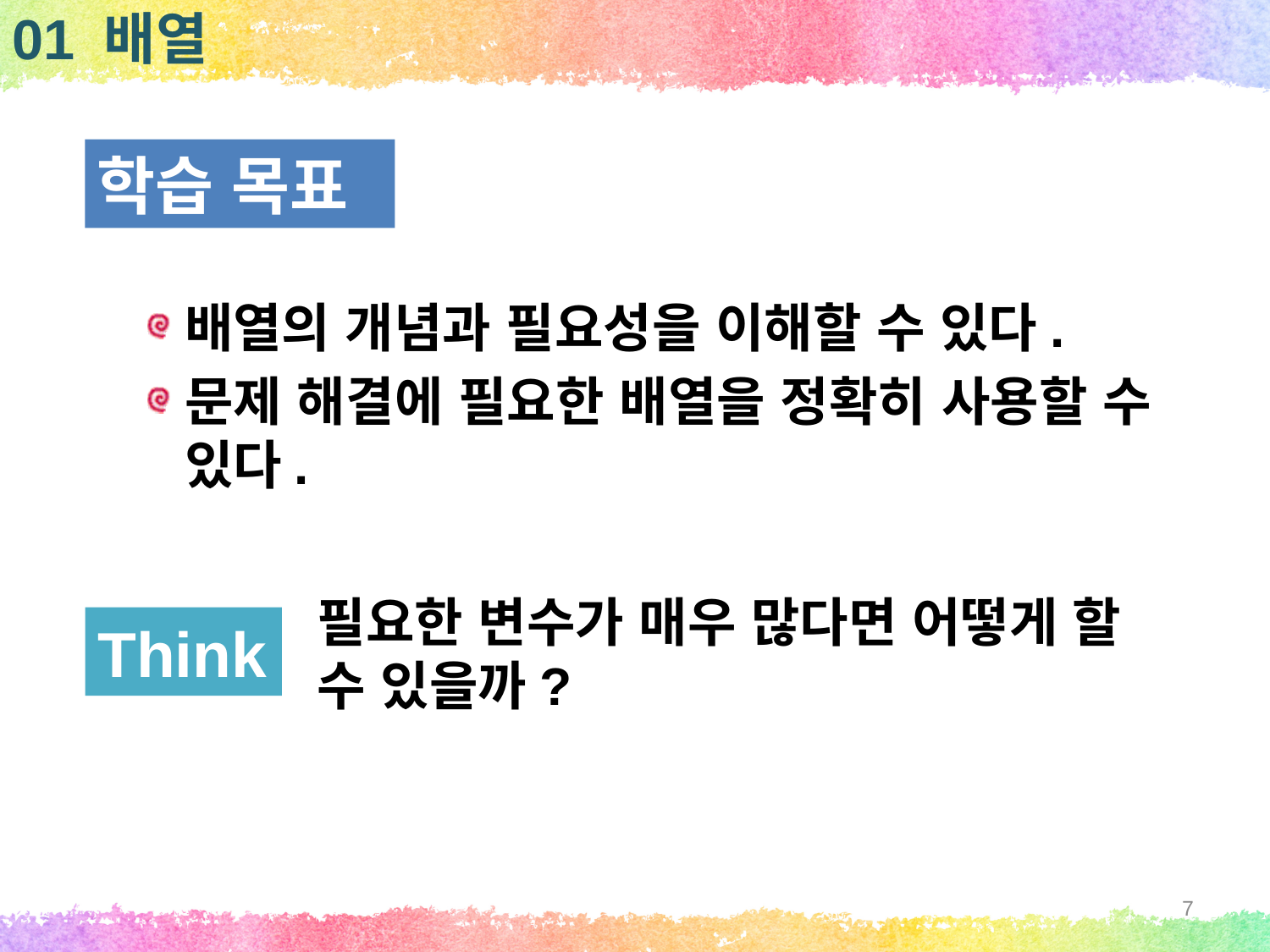

01 배열
학습 목표
배열의 개념과 필요성을 이해할 수 있다.
문제 해결에 필요한 배열을 정확히 사용할 수 있다.
필요한 변수가 매우 많다면 어떻게 할 수 있을까?
Think
7